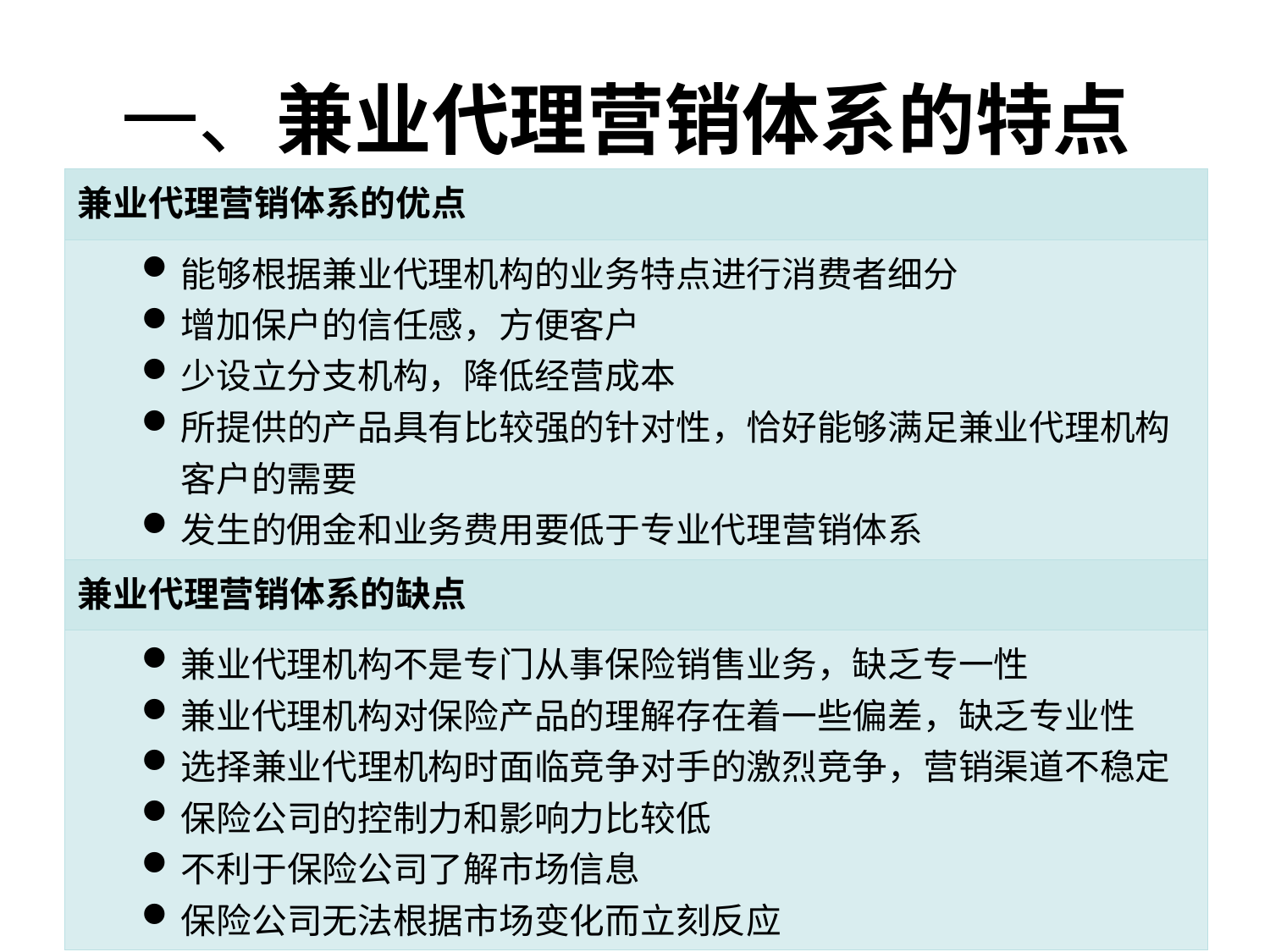

# 一、兼业代理营销体系的特点
| 兼业代理营销体系的优点 |
| --- |
| 能够根据兼业代理机构的业务特点进行消费者细分 增加保户的信任感，方便客户 少设立分支机构，降低经营成本 所提供的产品具有比较强的针对性，恰好能够满足兼业代理机构客户的需要 发生的佣金和业务费用要低于专业代理营销体系 |
| 兼业代理营销体系的缺点 |
| 兼业代理机构不是专门从事保险销售业务，缺乏专一性 兼业代理机构对保险产品的理解存在着一些偏差，缺乏专业性 选择兼业代理机构时面临竞争对手的激烈竞争，营销渠道不稳定 保险公司的控制力和影响力比较低 不利于保险公司了解市场信息 保险公司无法根据市场变化而立刻反应 |